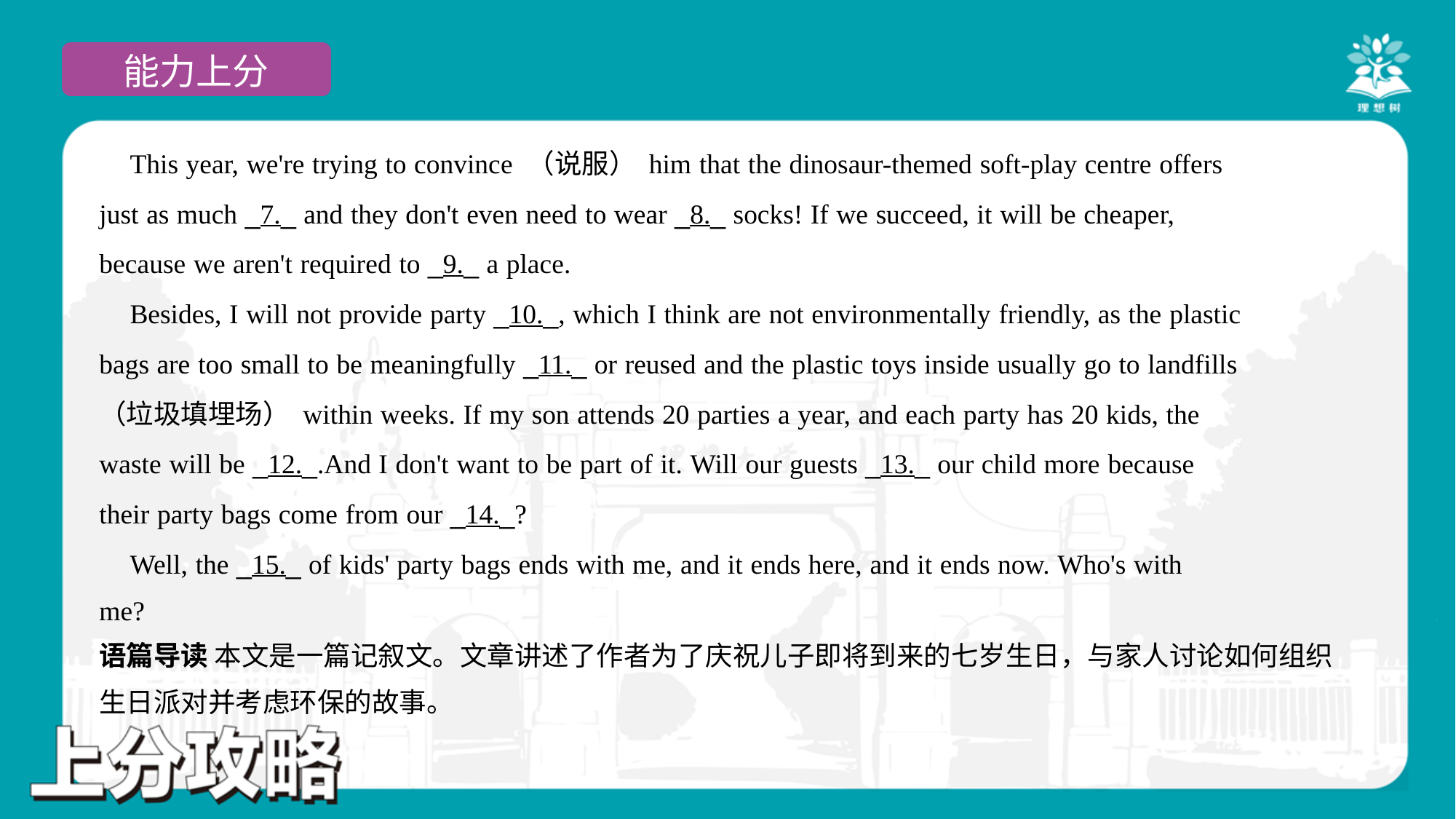

This year, we're trying to convince （说服） him that the dinosaur-themed soft-play centre offers
just as much _7._ and they don't even need to wear _8._ socks! If we succeed, it will be cheaper,
because we aren't required to _9._ a place.
    Besides, I will not provide party _10._, which I think are not environmentally friendly, as the plastic
bags are too small to be meaningfully _11._ or reused and the plastic toys inside usually go to landfills
（垃圾填埋场） within weeks. If my son attends 20 parties a year, and each party has 20 kids, the
waste will be _12._.And I don't want to be part of it. Will our guests _13._ our child more because
their party bags come from our _14._?
    Well, the _15._ of kids' party bags ends with me, and it ends here, and it ends now. Who's with
me?#6
语篇导读 本文是一篇记叙文。文章讲述了作者为了庆祝儿子即将到来的七岁生日，与家人讨论如何组织
生日派对并考虑环保的故事。